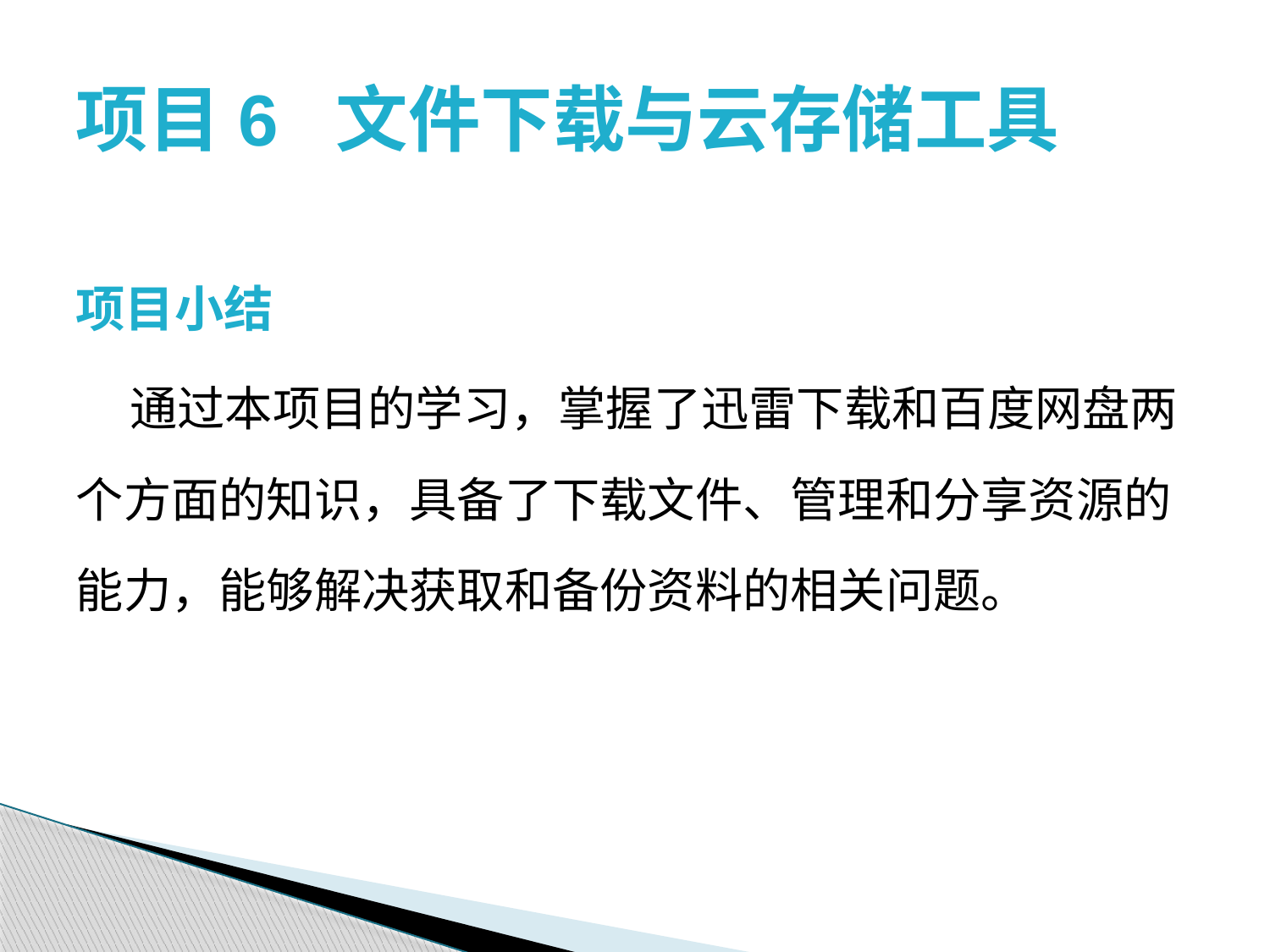

# 项目6  文件下载与云存储工具
项目小结
    通过本项目的学习，掌握了迅雷下载和百度网盘两个方面的知识，具备了下载文件、管理和分享资源的能力，能够解决获取和备份资料的相关问题。